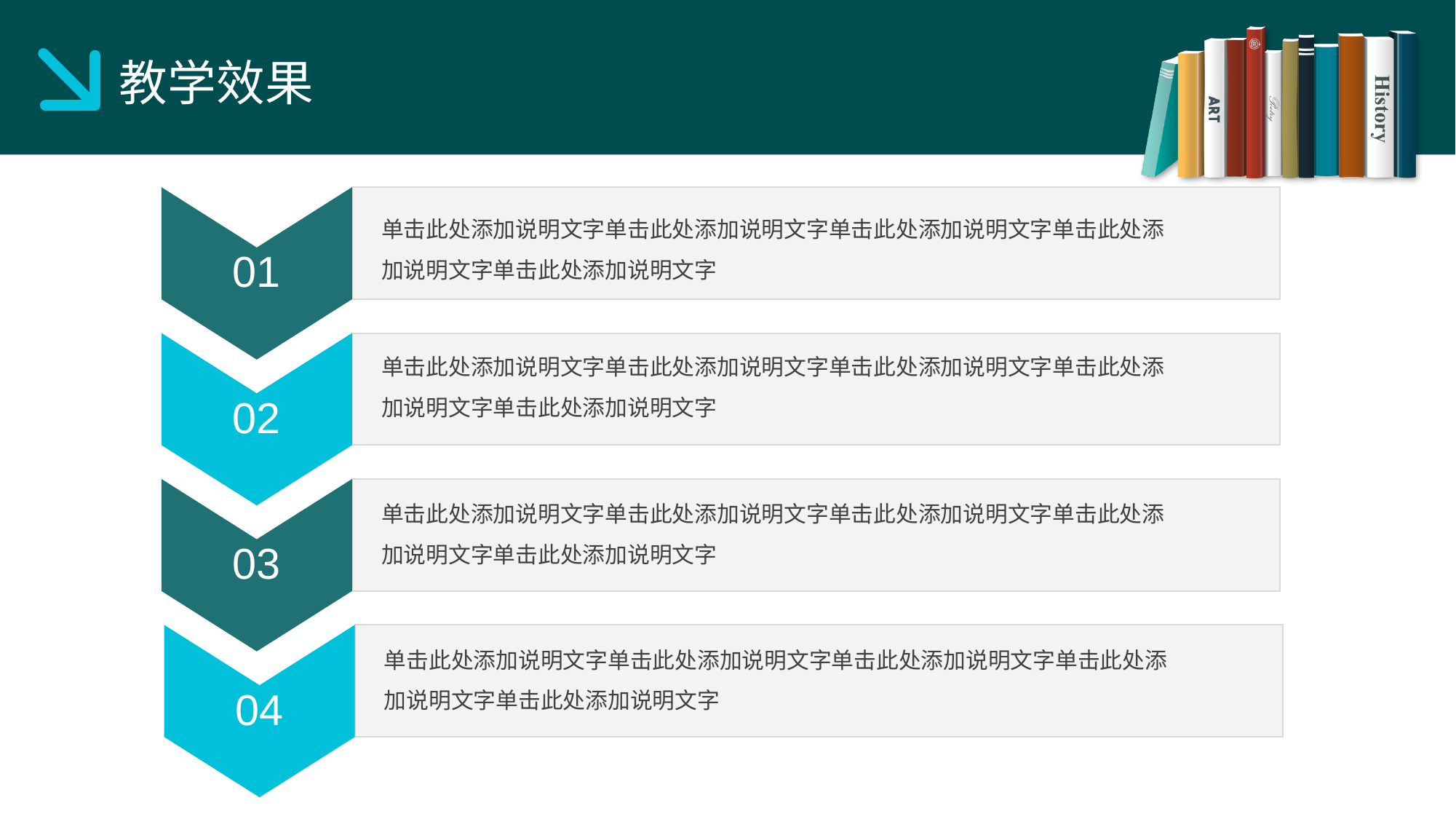

教学效果

01

单击此处添加说明文字单击此处添加说明文字单击此处添加说明文字单击此处添加说明文字单击此处添加说明文字

02
单击此处添加说明文字单击此处添加说明文字单击此处添加说明文字单击此处添加说明文字单击此处添加说明文字
03

单击此处添加说明文字单击此处添加说明文字单击此处添加说明文字单击此处添加说明文字单击此处添加说明文字

04
单击此处添加说明文字单击此处添加说明文字单击此处添加说明文字单击此处添加说明文字单击此处添加说明文字